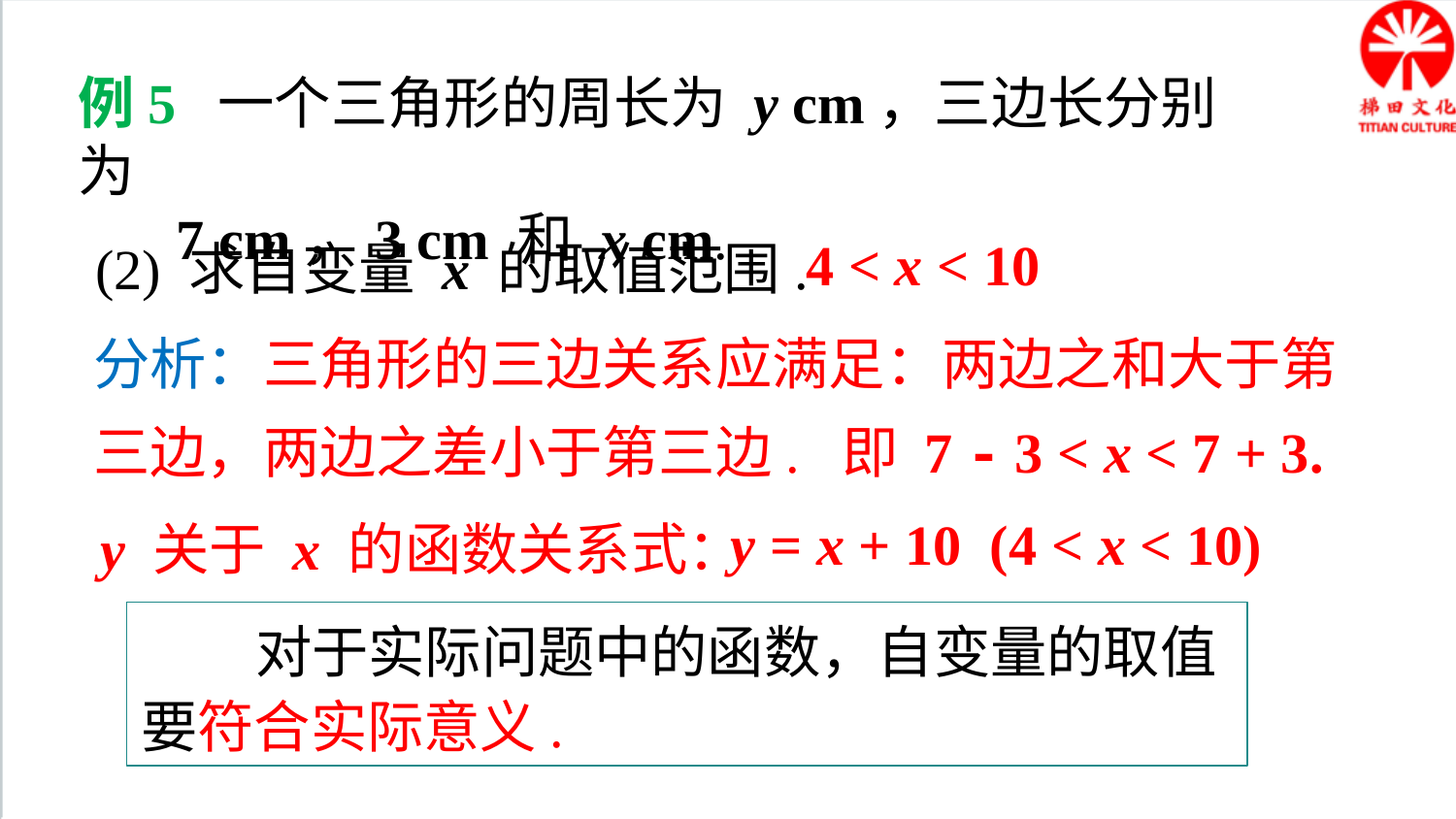

例5  一个三角形的周长为 y cm，三边长分别为
       7 cm，3 cm 和 x cm.
4 < x < 10
(2) 求自变量 x 的取值范围.
分析：三角形的三边关系应满足：两边之和大于第三边，两边之差小于第三边.  即 7 - 3 < x < 7 + 3.
y = x + 10  (4 < x < 10)
y 关于 x 的函数关系式：
        对于实际问题中的函数，自变量的取值要符合实际意义.